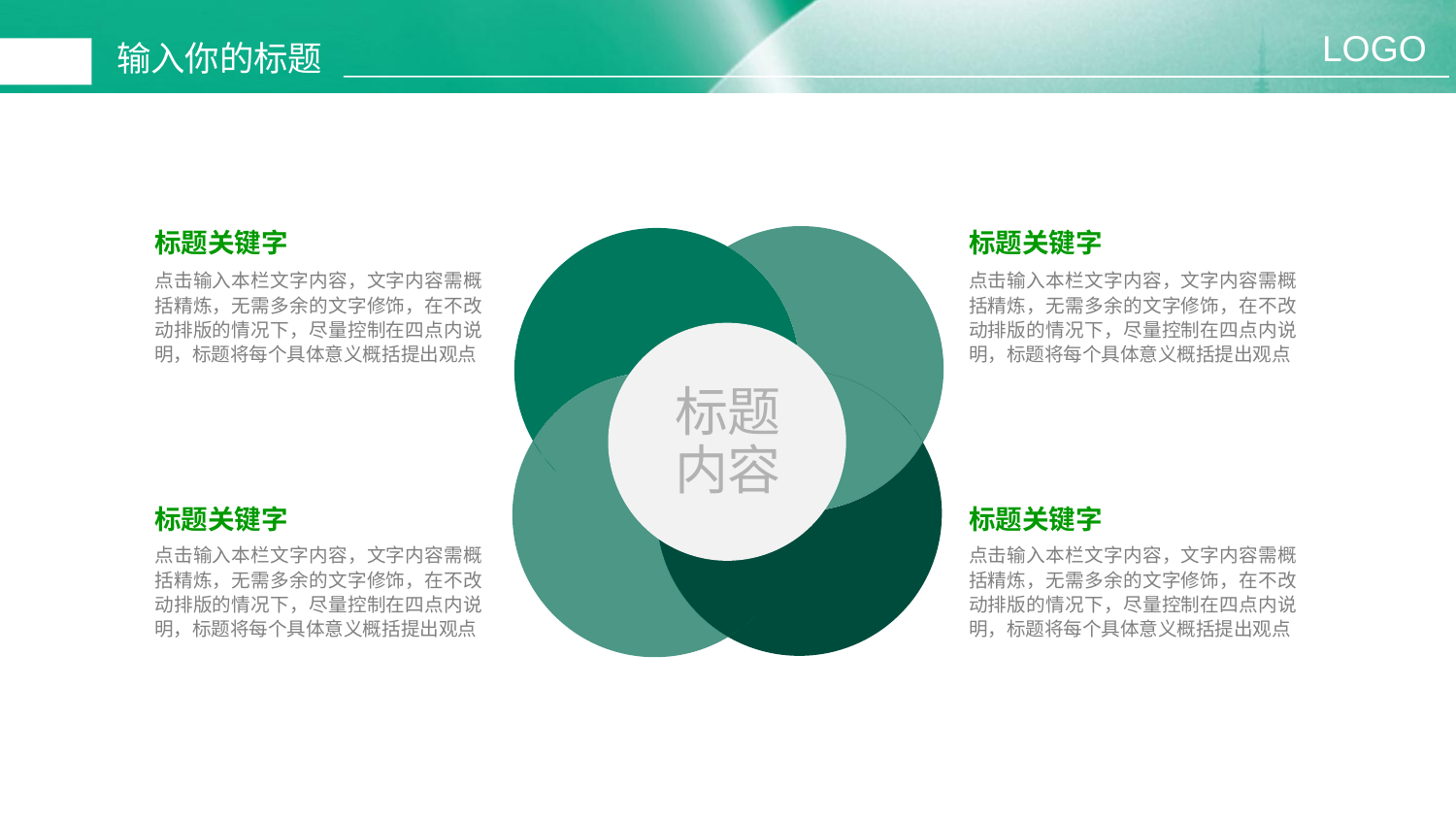

标题关键字
标题关键字

点击输入本栏文字内容，文字内容需概括精炼，无需多余的文字修饰，在不改动排版的情况下，尽量控制在四点内说明，标题将每个具体意义概括提出观点
点击输入本栏文字内容，文字内容需概括精炼，无需多余的文字修饰，在不改动排版的情况下，尽量控制在四点内说明，标题将每个具体意义概括提出观点

标题
内容
标题关键字
标题关键字
点击输入本栏文字内容，文字内容需概括精炼，无需多余的文字修饰，在不改动排版的情况下，尽量控制在四点内说明，标题将每个具体意义概括提出观点
点击输入本栏文字内容，文字内容需概括精炼，无需多余的文字修饰，在不改动排版的情况下，尽量控制在四点内说明，标题将每个具体意义概括提出观点